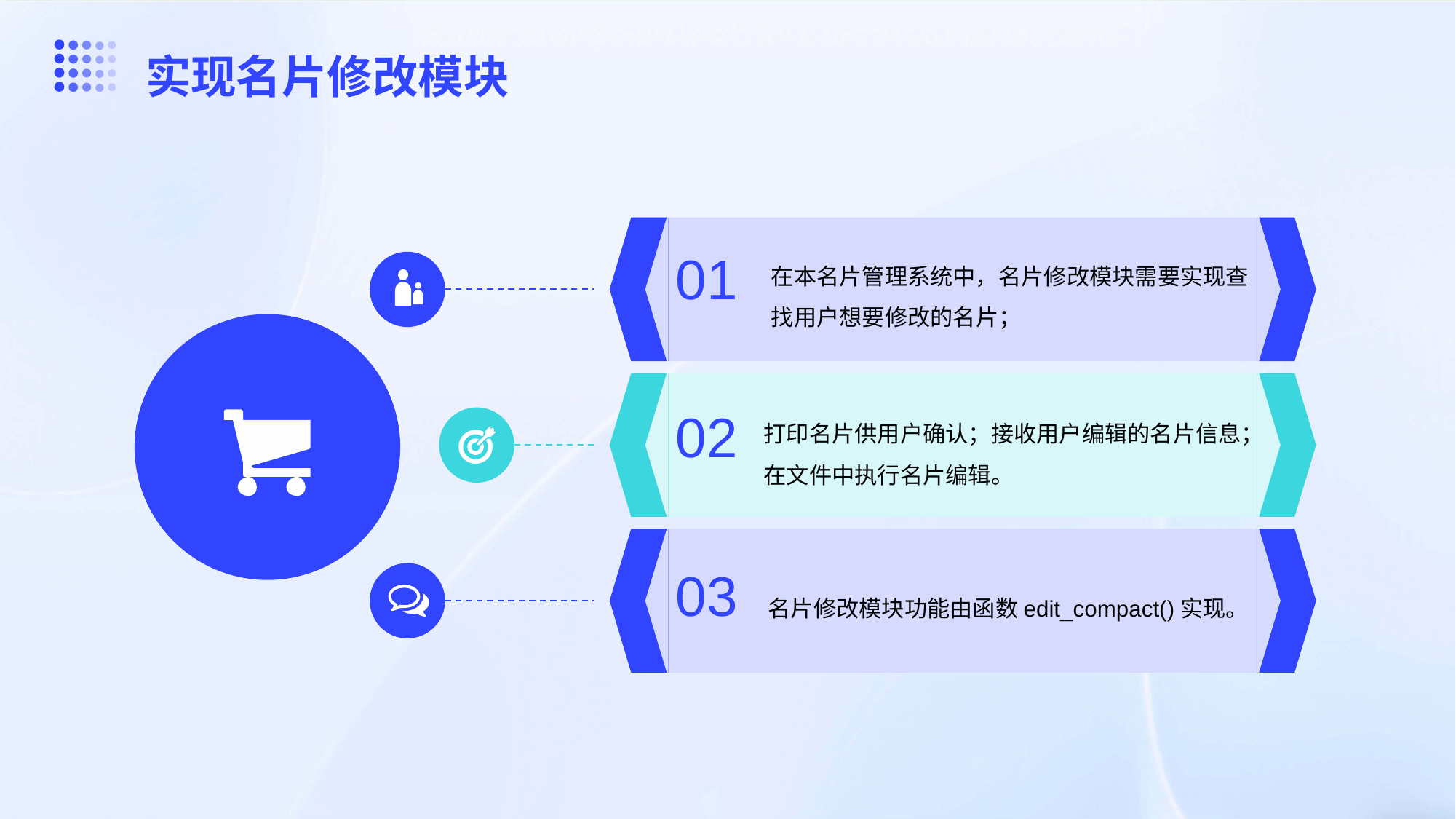

实现名片修改模块

在本名片管理系统中，名片修改模块需要实现查找用户想要修改的名片；

01

打印名片供用户确认；接收用户编辑的名片信息；在文件中执行名片编辑。

02

名片修改模块功能由函数edit_compact()实现。

03